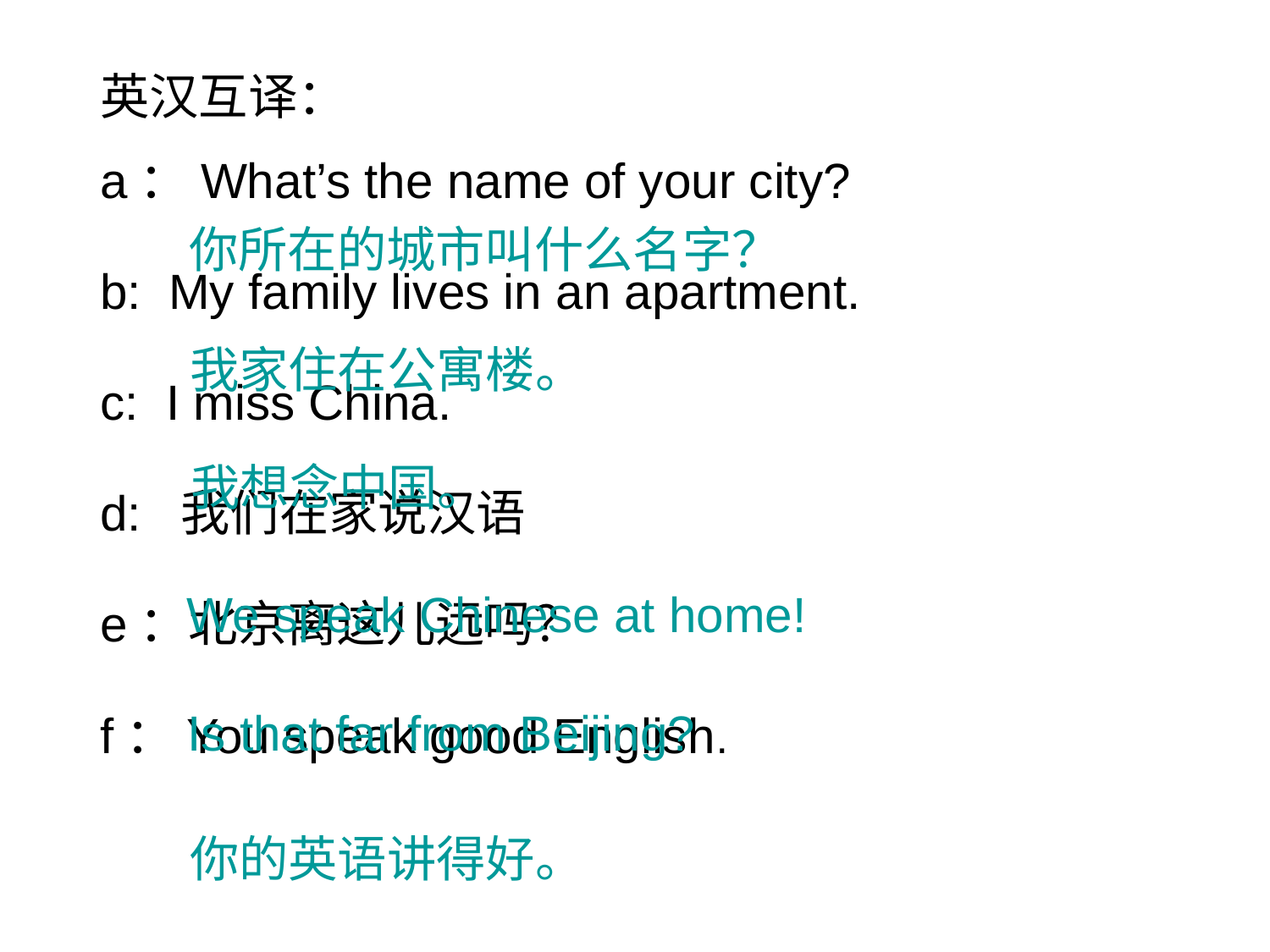

英汉互译：
a：What’s the name of your city?

b:  My family lives in an apartment.

c:  I miss China.

d:  我们在家说汉语

e：北京离这儿远吗？

f：You speak good English.
你所在的城市叫什么名字？
我家住在公寓楼。
我想念中国。

We speak Chinese at home!
Is that far from Beijing?
你的英语讲得好。